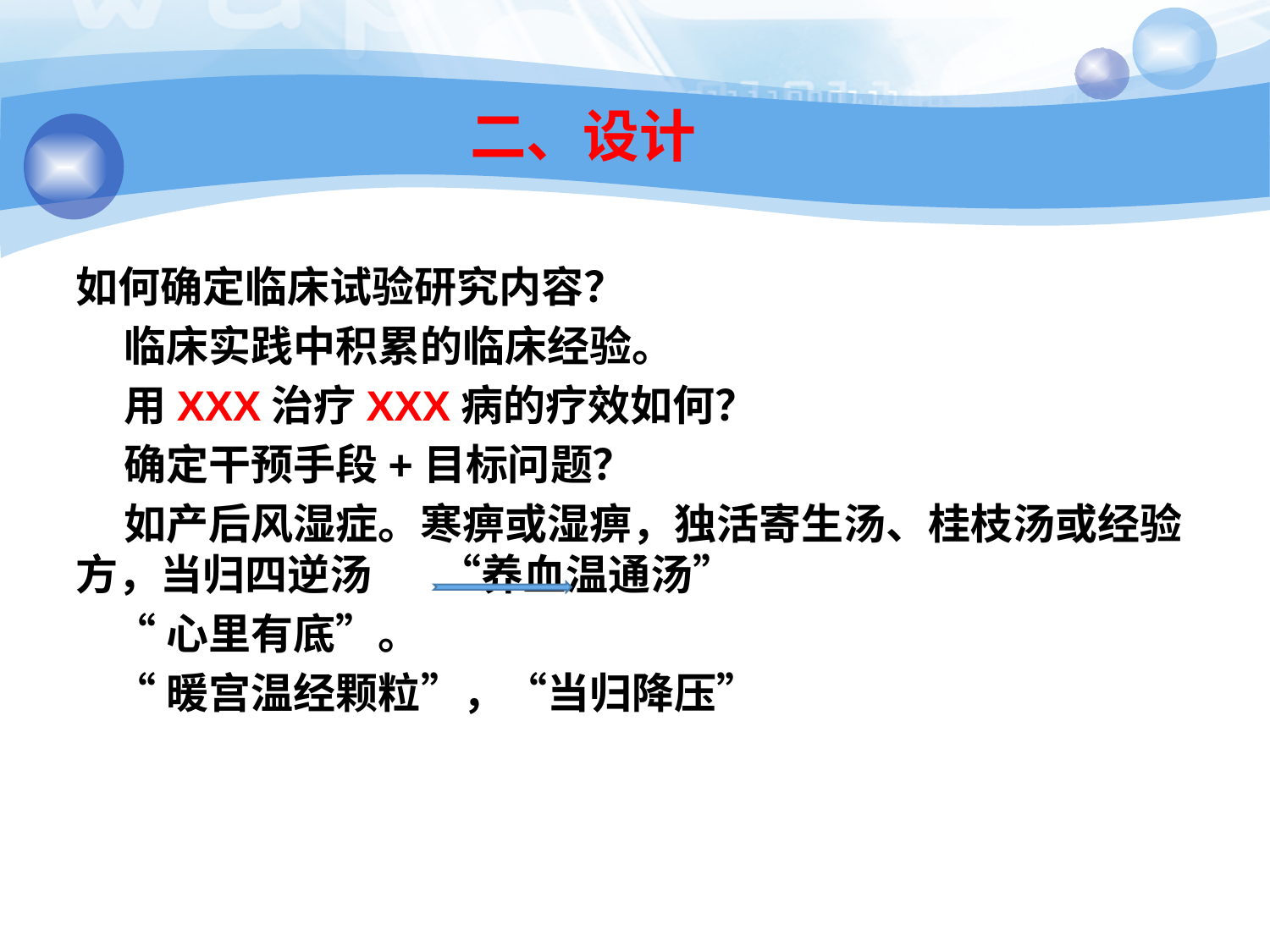

# 二、设计
如何确定临床试验研究内容？
    临床实践中积累的临床经验。
    用XXX治疗XXX病的疗效如何？
    确定干预手段+目标问题？
    如产后风湿症。寒痹或湿痹，独活寄生汤、桂枝汤或经验方，当归四逆汤       “养血温通汤”
    “心里有底”。
    “暖宫温经颗粒”，“当归降压”